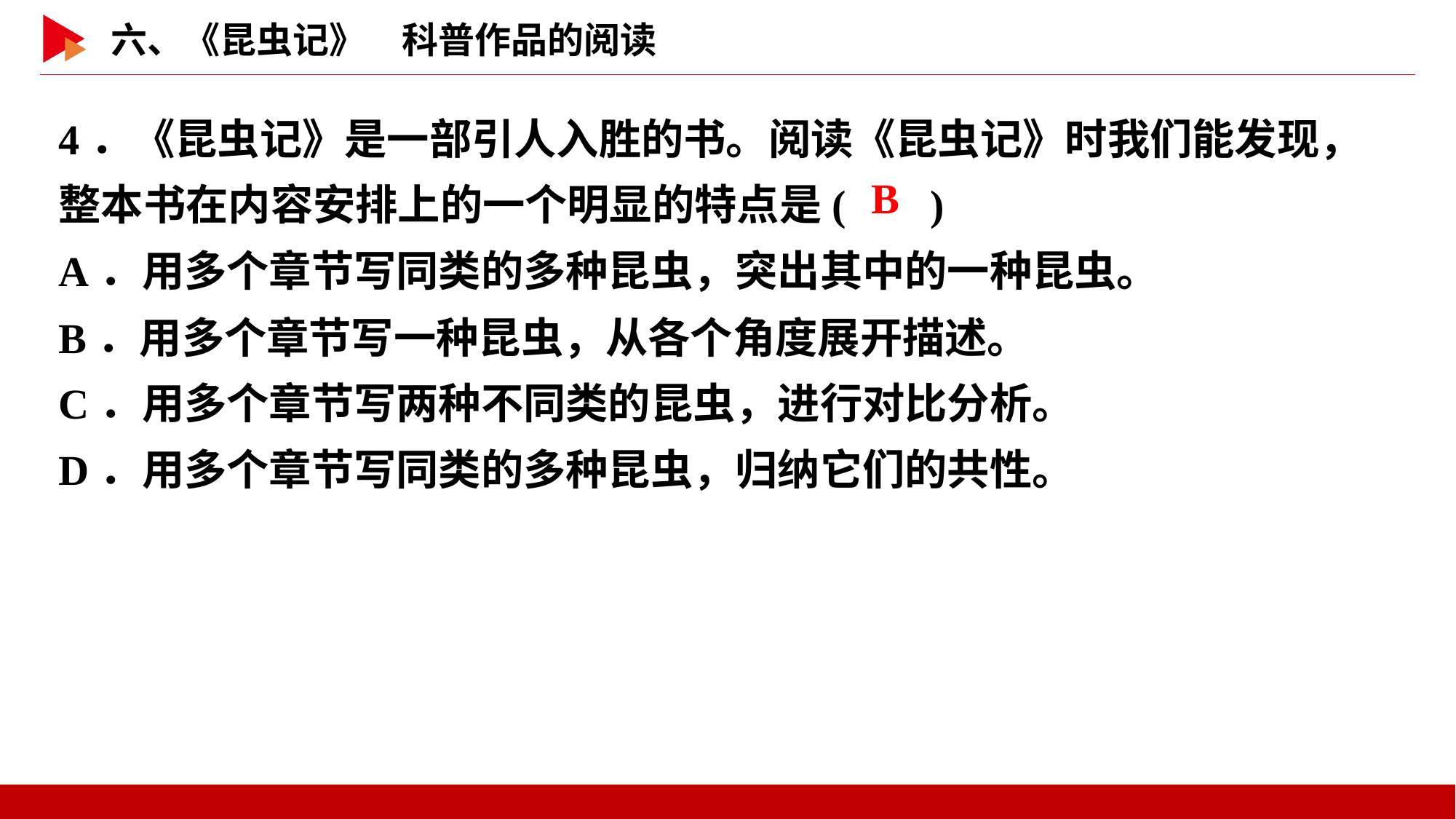

4．《昆虫记》是一部引人入胜的书。阅读《昆虫记》时我们能发现，整本书在内容安排上的一个明显的特点是(        )
A．用多个章节写同类的多种昆虫，突出其中的一种昆虫。
B．用多个章节写一种昆虫，从各个角度展开描述。
C．用多个章节写两种不同类的昆虫，进行对比分析。
D．用多个章节写同类的多种昆虫，归纳它们的共性。
   B